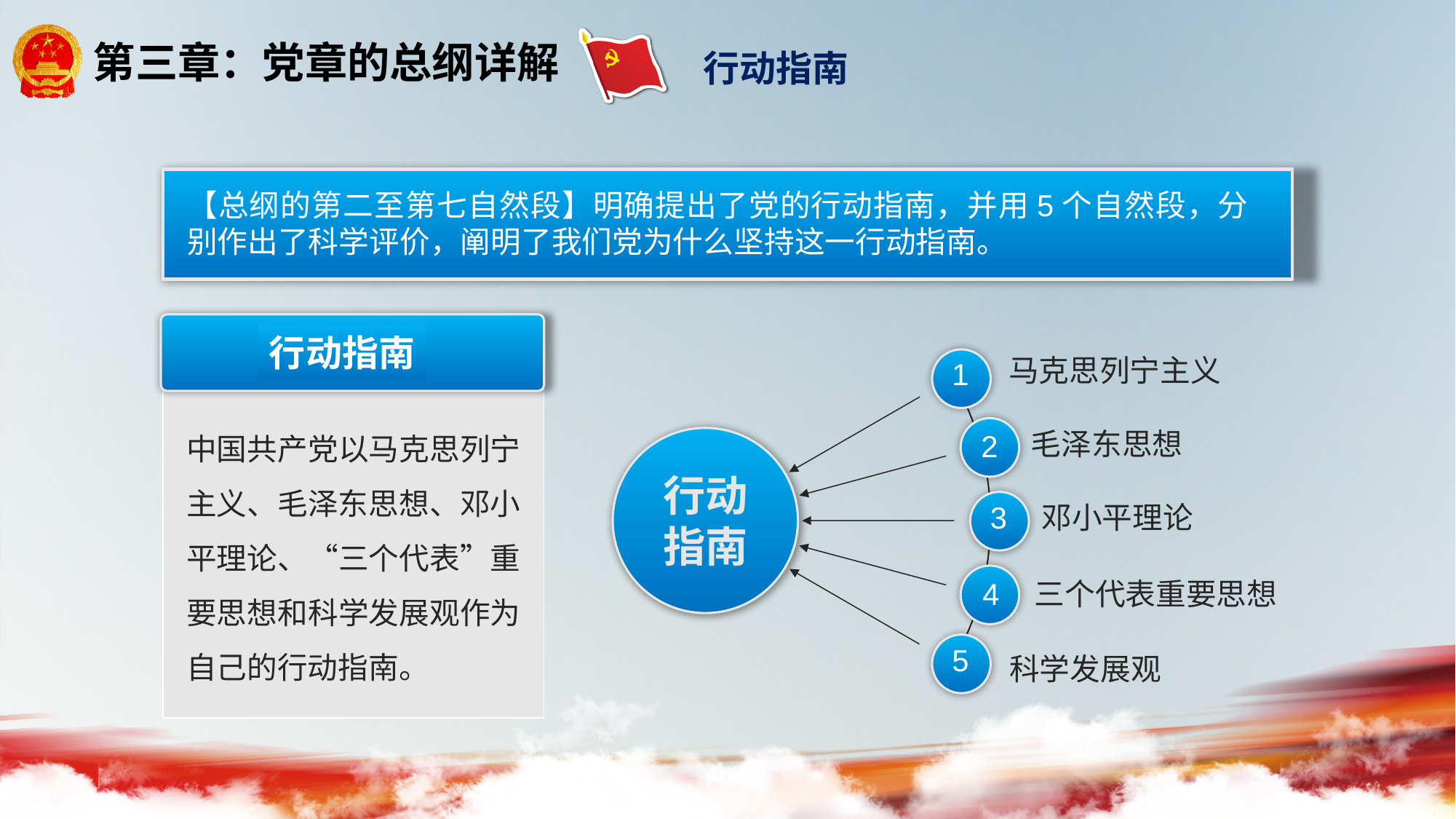

行动指南

【总纲的第二至第七自然段】明确提出了党的行动指南，并用5个自然段，分别作出了科学评价，阐明了我们党为什么坚持这一行动指南。

行动指南

中国共产党以马克思列宁主义、毛泽东思想、邓小平理论、“三个代表”重要思想和科学发展观作为自己的行动指南。
马克思列宁主义

1

2
毛泽东思想

3
邓小平理论

4
三个代表重要思想

5
科学发展观

行动指南